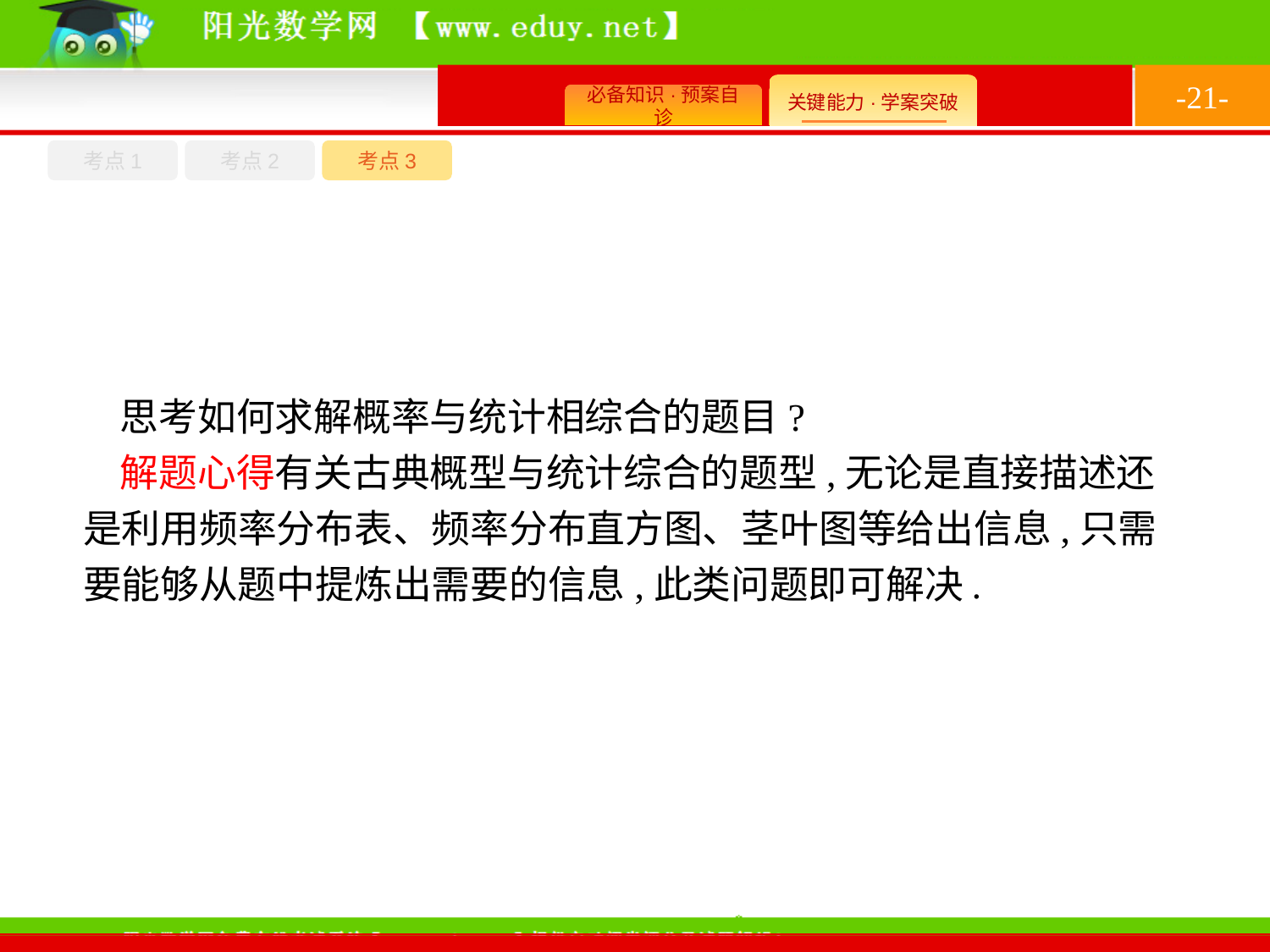

-21-
考点1
考点3
考点2
思考如何求解概率与统计相综合的题目?
解题心得有关古典概型与统计综合的题型,无论是直接描述还是利用频率分布表、频率分布直方图、茎叶图等给出信息,只需要能够从题中提炼出需要的信息,此类问题即可解决.